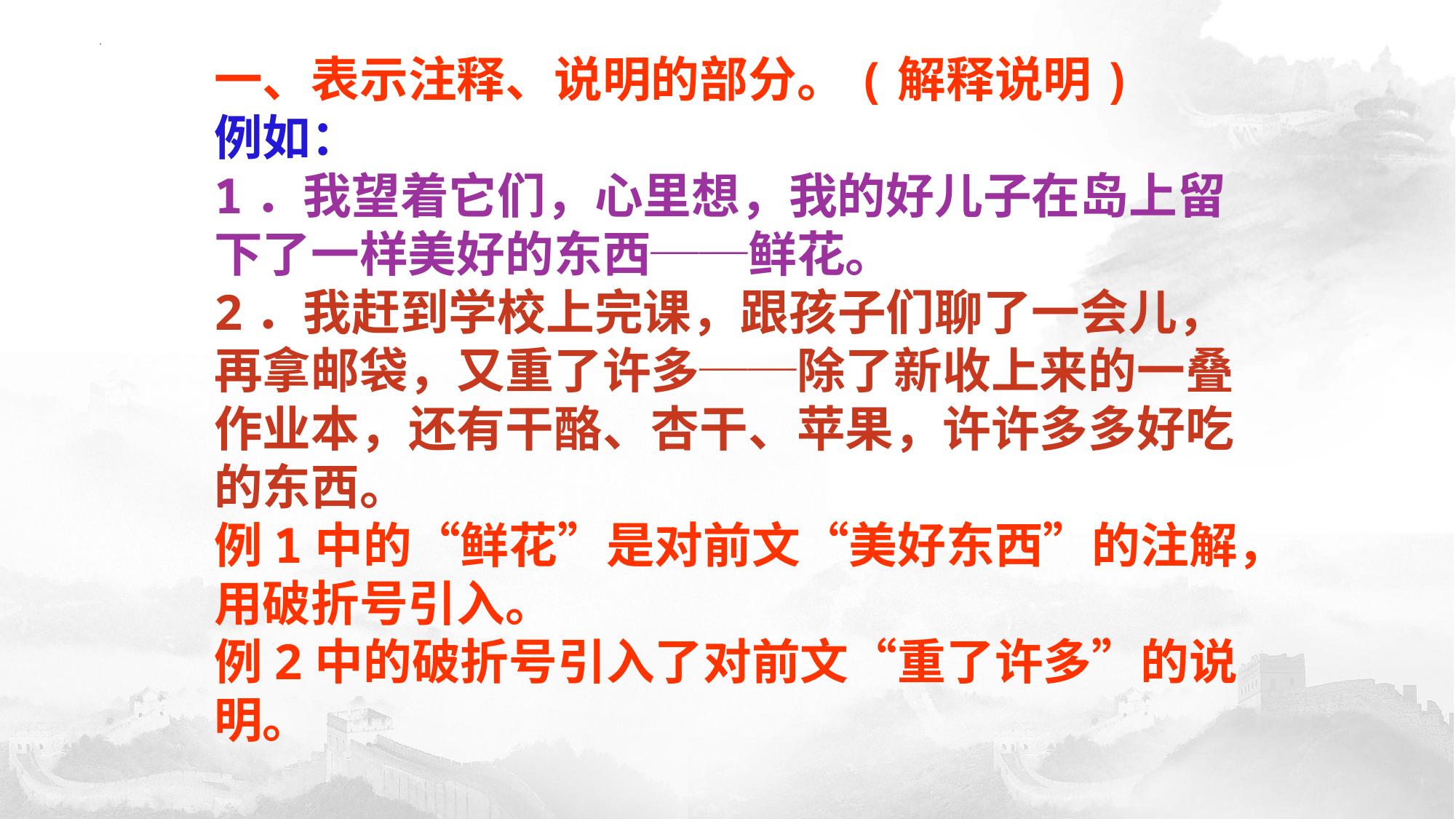

一、表示注释、说明的部分。(解释说明)
例如：
1．我望着它们，心里想，我的好儿子在岛上留下了一样美好的东西──鲜花。
2．我赶到学校上完课，跟孩子们聊了一会儿，再拿邮袋，又重了许多──除了新收上来的一叠作业本，还有干酪、杏干、苹果，许许多多好吃的东西。
例1中的“鲜花”是对前文“美好东西”的注解，用破折号引入。
例2中的破折号引入了对前文“重了许多”的说明。